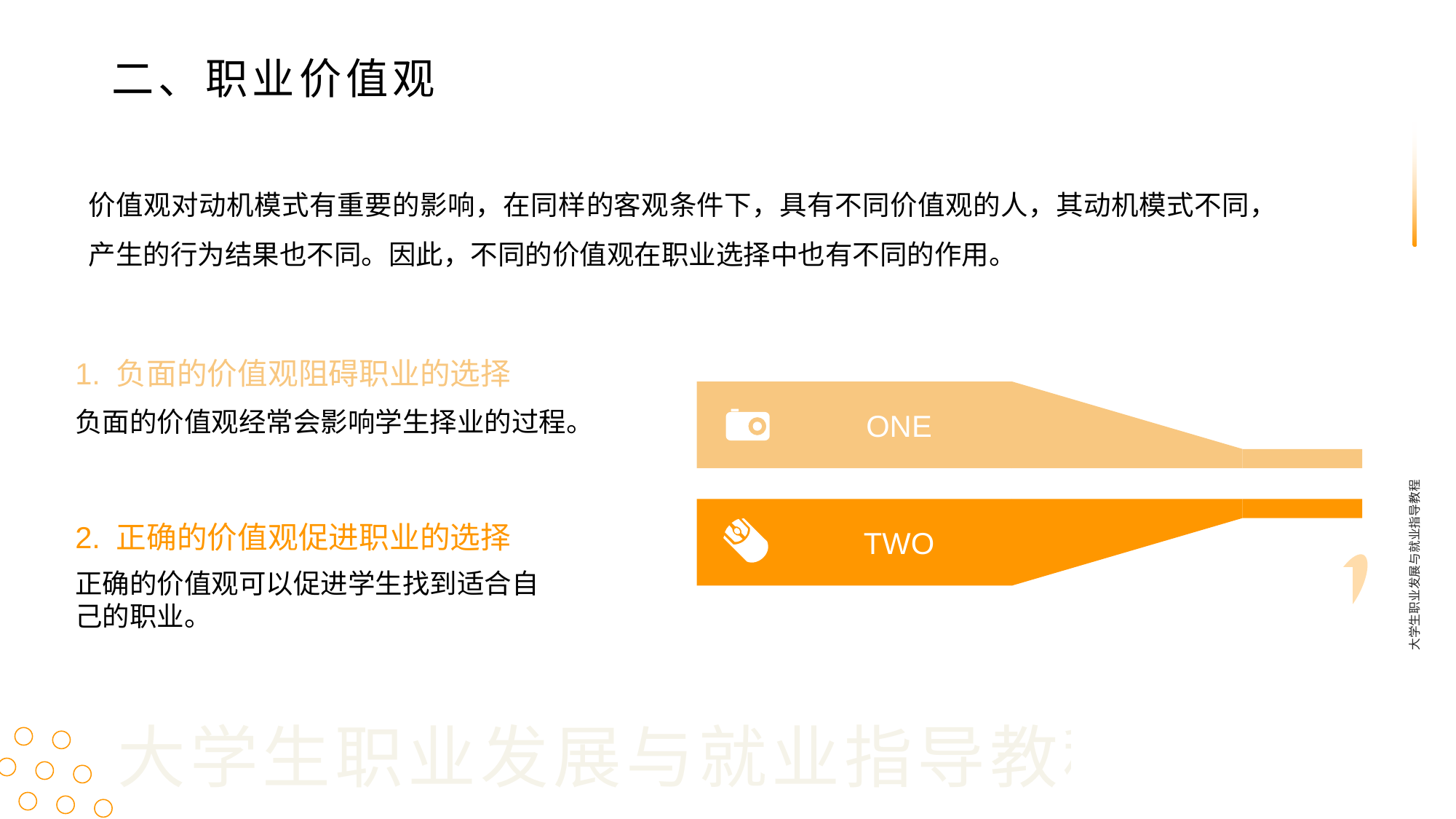

二、职业价值观

价值观对动机模式有重要的影响，在同样的客观条件下，具有不同价值观的人，其动机模式不同，产生的行为结果也不同。因此，不同的价值观在职业选择中也有不同的作用。

1. 负面的价值观阻碍职业的选择

ONE
负面的价值观经常会影响学生择业的过程。

大学生职业发展与就业指导教程
2. 正确的价值观促进职业的选择

TWO

正确的价值观可以促进学生找到适合自己的职业。

大学生职业发展与就业指导教程